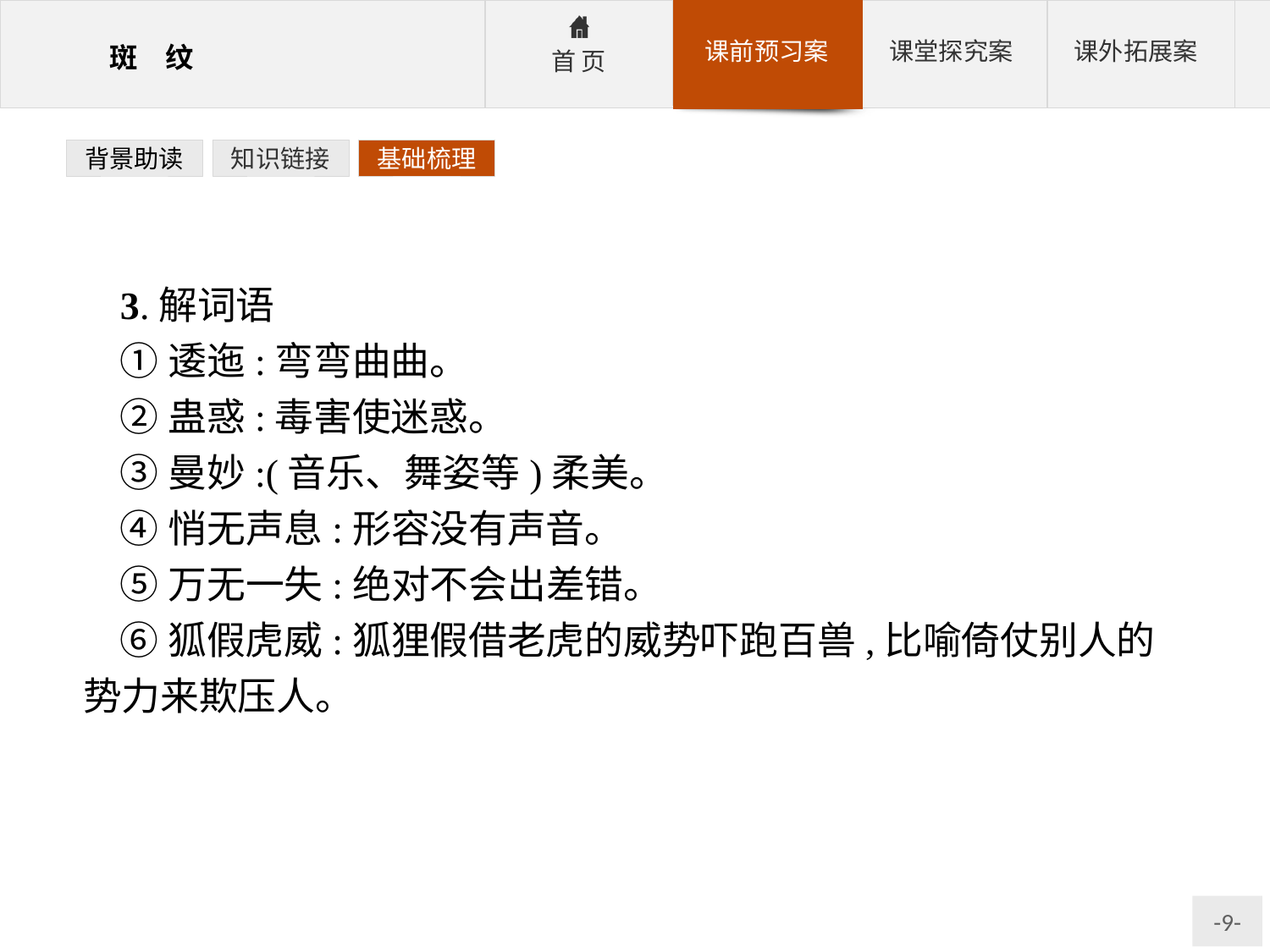

背景助读
知识链接
基础梳理
3.解词语
①逶迤:弯弯曲曲。
②蛊惑:毒害使迷惑。
③曼妙:(音乐、舞姿等)柔美。
④悄无声息:形容没有声音。
⑤万无一失:绝对不会出差错。
⑥狐假虎威:狐狸假借老虎的威势吓跑百兽,比喻倚仗别人的势力来欺压人。